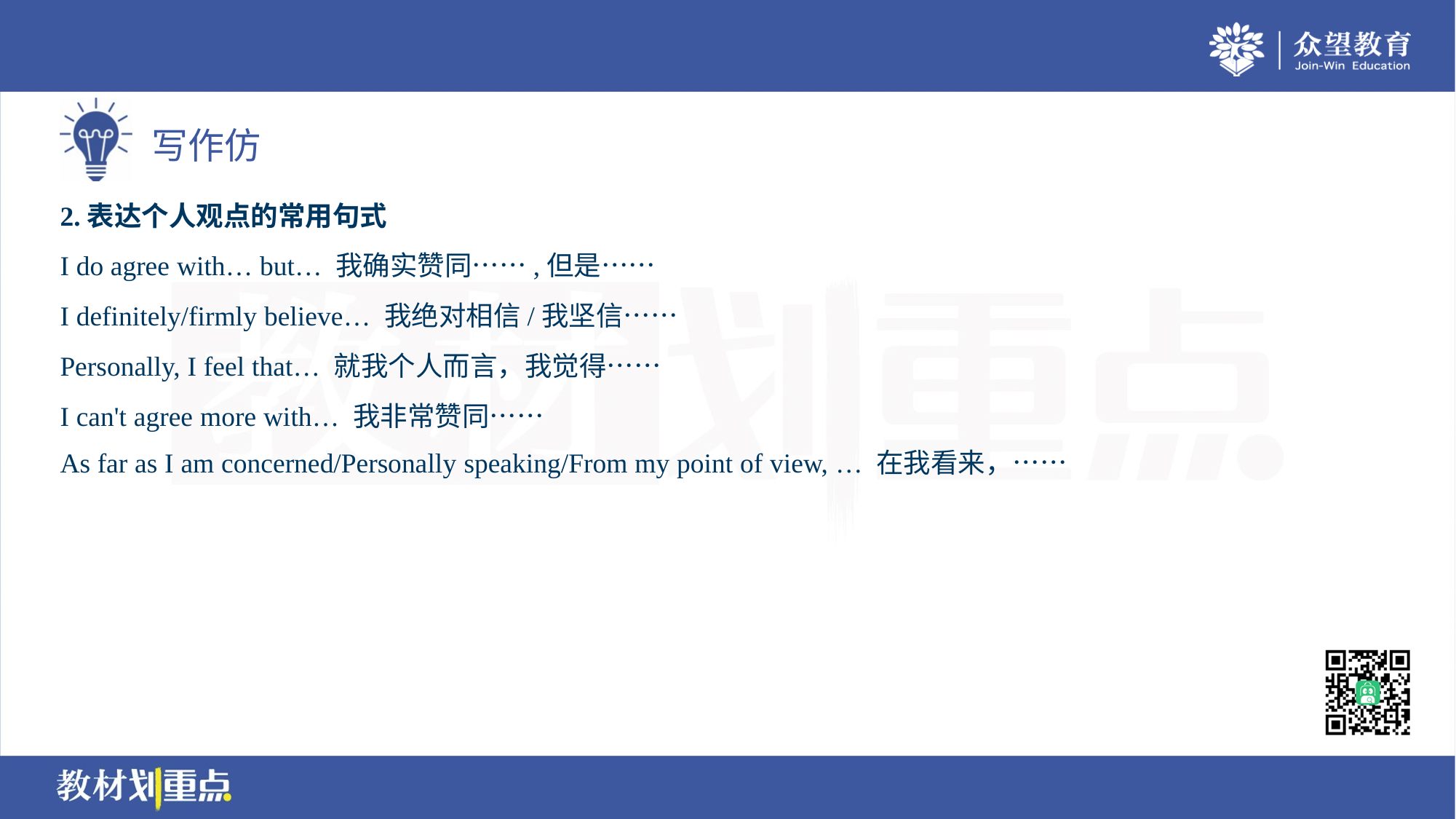

2.表达个人观点的常用句式
I do agree with… but… 我确实赞同……,但是……
I definitely/firmly believe… 我绝对相信/我坚信……
Personally, I feel that… 就我个人而言，我觉得……
I can't agree more with… 我非常赞同……
As far as I am concerned/Personally speaking/From my point of view, … 在我看来，……